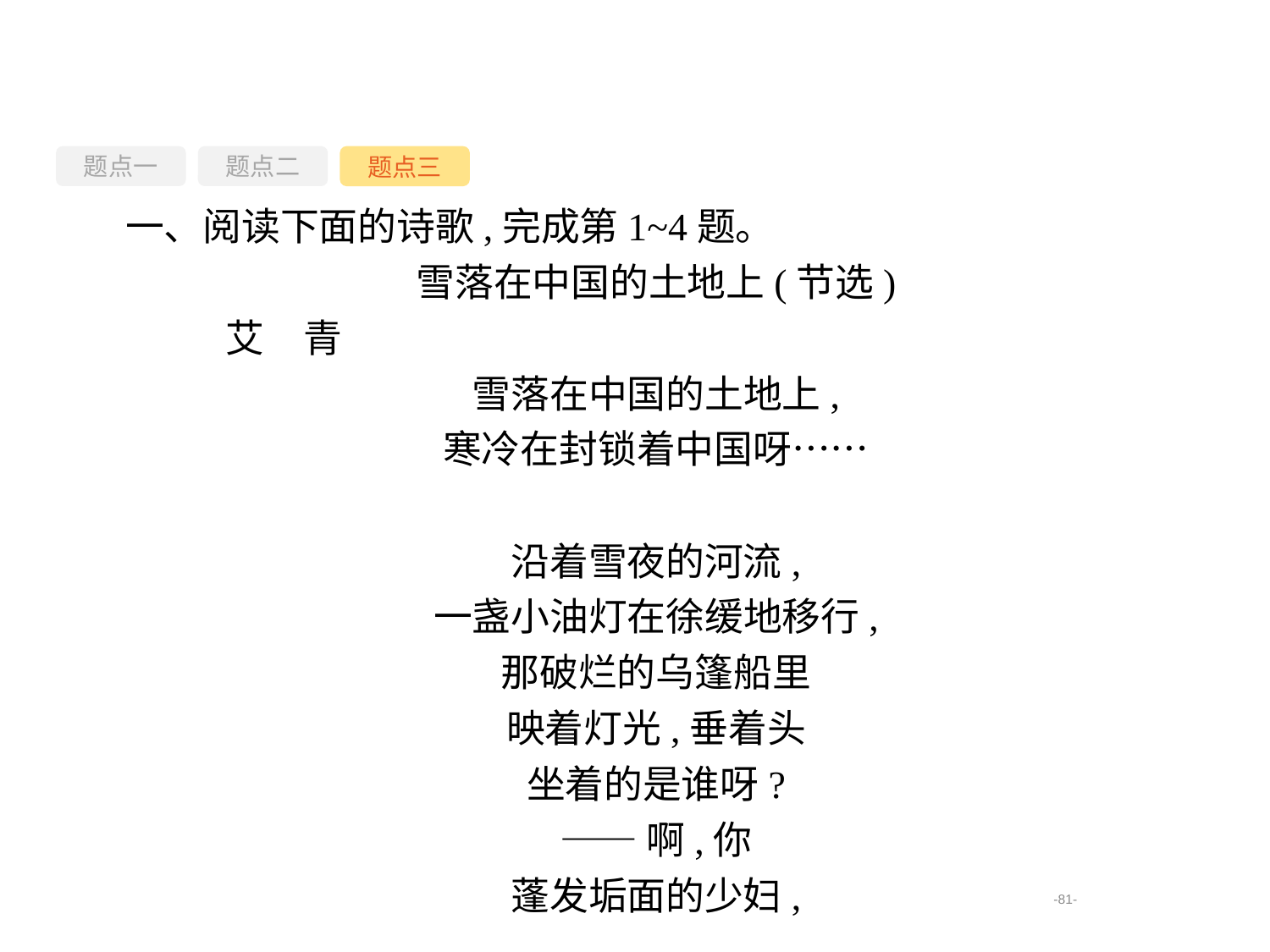

题点一
题点三
题点二
一、阅读下面的诗歌,完成第1~4题。
雪落在中国的土地上(节选)
	艾　青
雪落在中国的土地上,
寒冷在封锁着中国呀……

沿着雪夜的河流,
一盏小油灯在徐缓地移行,
那破烂的乌篷船里
映着灯光,垂着头
坐着的是谁呀?
——啊,你
蓬发垢面的少妇,
-81-